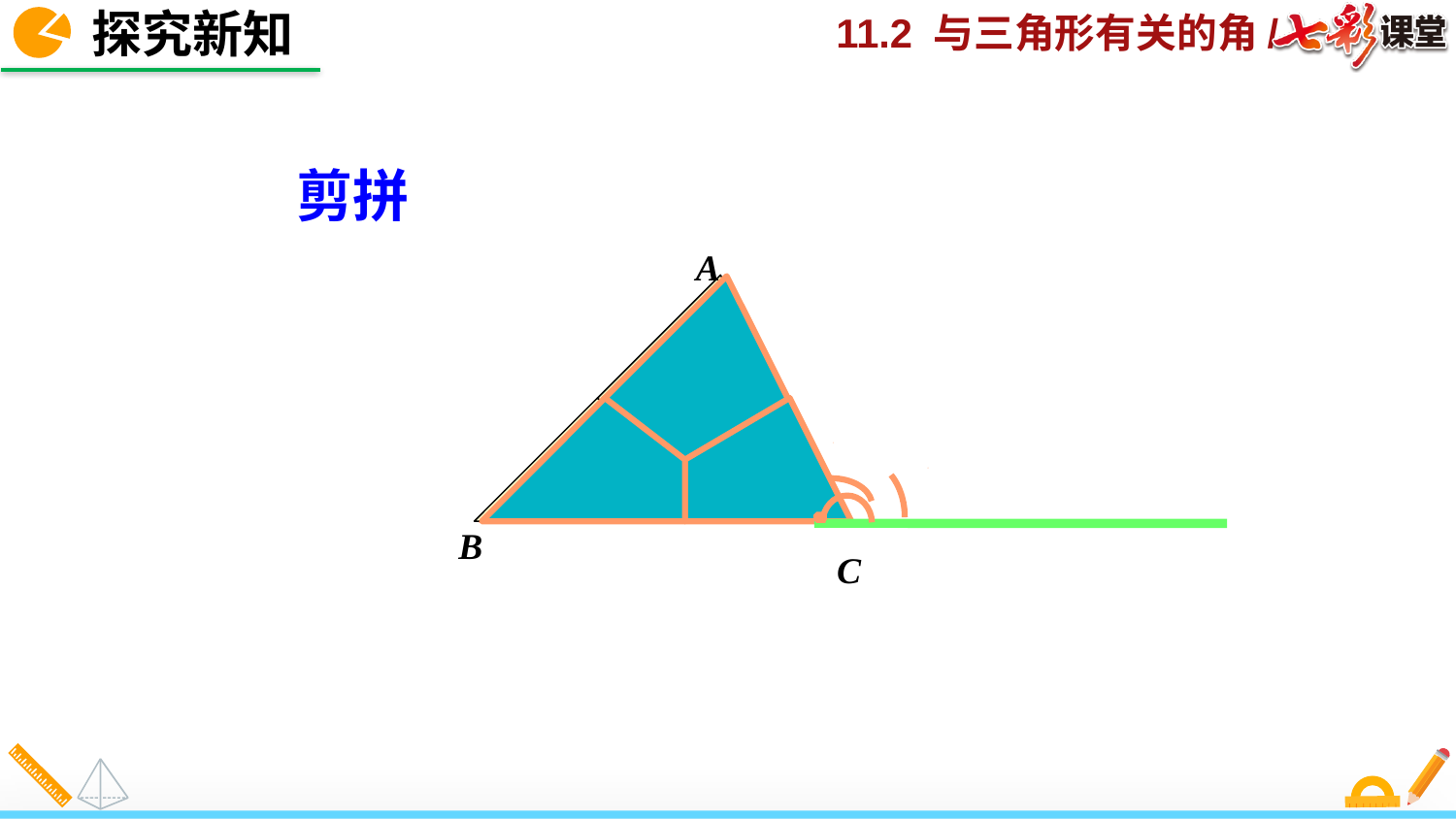

探究新知

剪拼
A

B
C

1
2